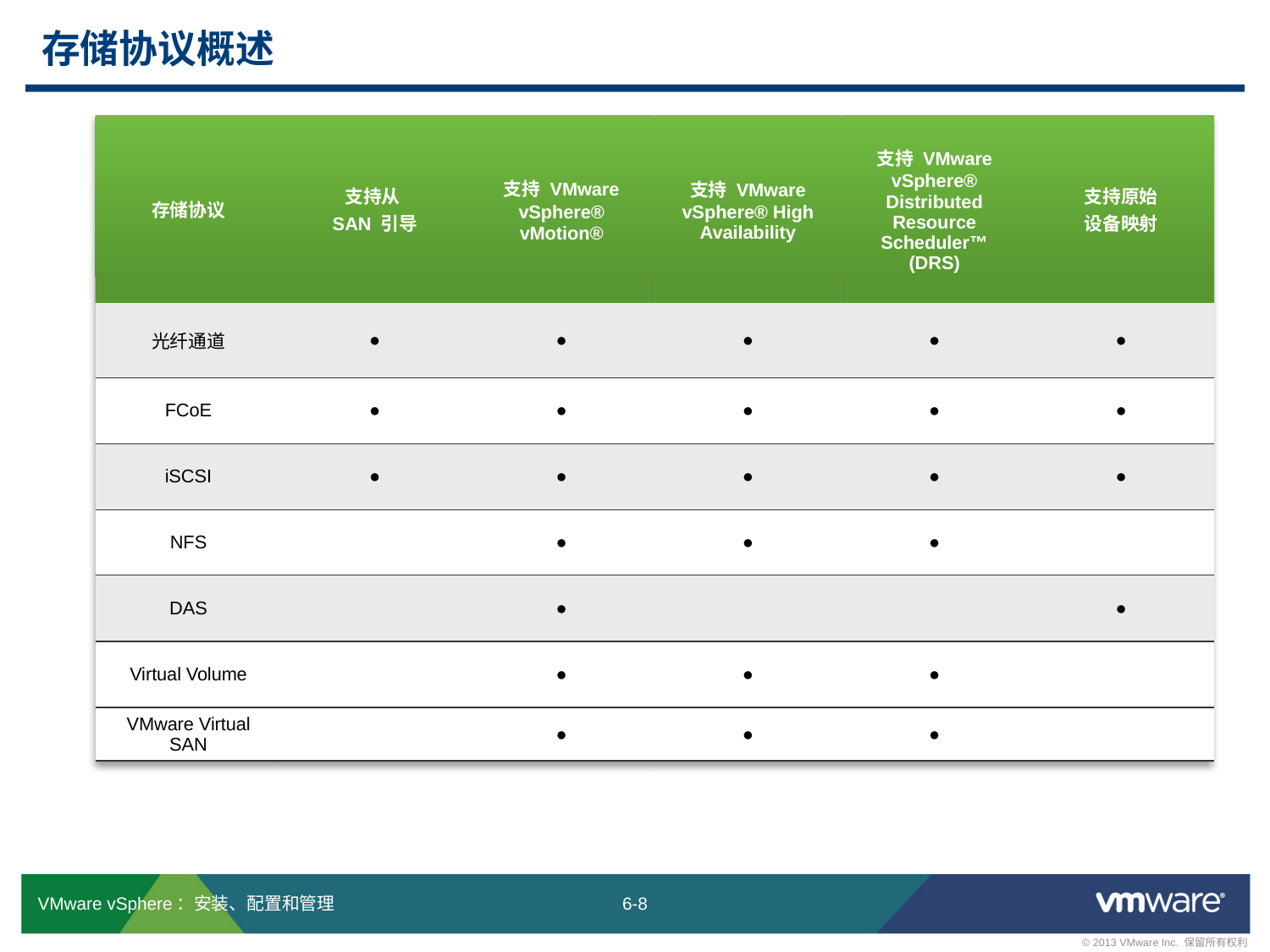

# 存储协议概述
| 存储协议 | 支持从 SAN 引导 | 支持 VMware vSphere® vMotion® | 支持 VMware vSphere® High Availability | 支持 VMware vSphere® Distributed Resource Scheduler™ (DRS) | 支持原始 设备映射 |
| --- | --- | --- | --- | --- | --- |
| 光纤通道 | ● | ● | ● | ● | ● |
| FCoE | ● | ● | ● | ● | ● |
| iSCSI | ● | ● | ● | ● | ● |
| NFS |  | ● | ● | ● |  |
| DAS |  | ● |  |  | ● |
| Virtual Volume |  | ● | ● | ● |  |
| VMware Virtual SAN |  | ● | ● | ● |  |